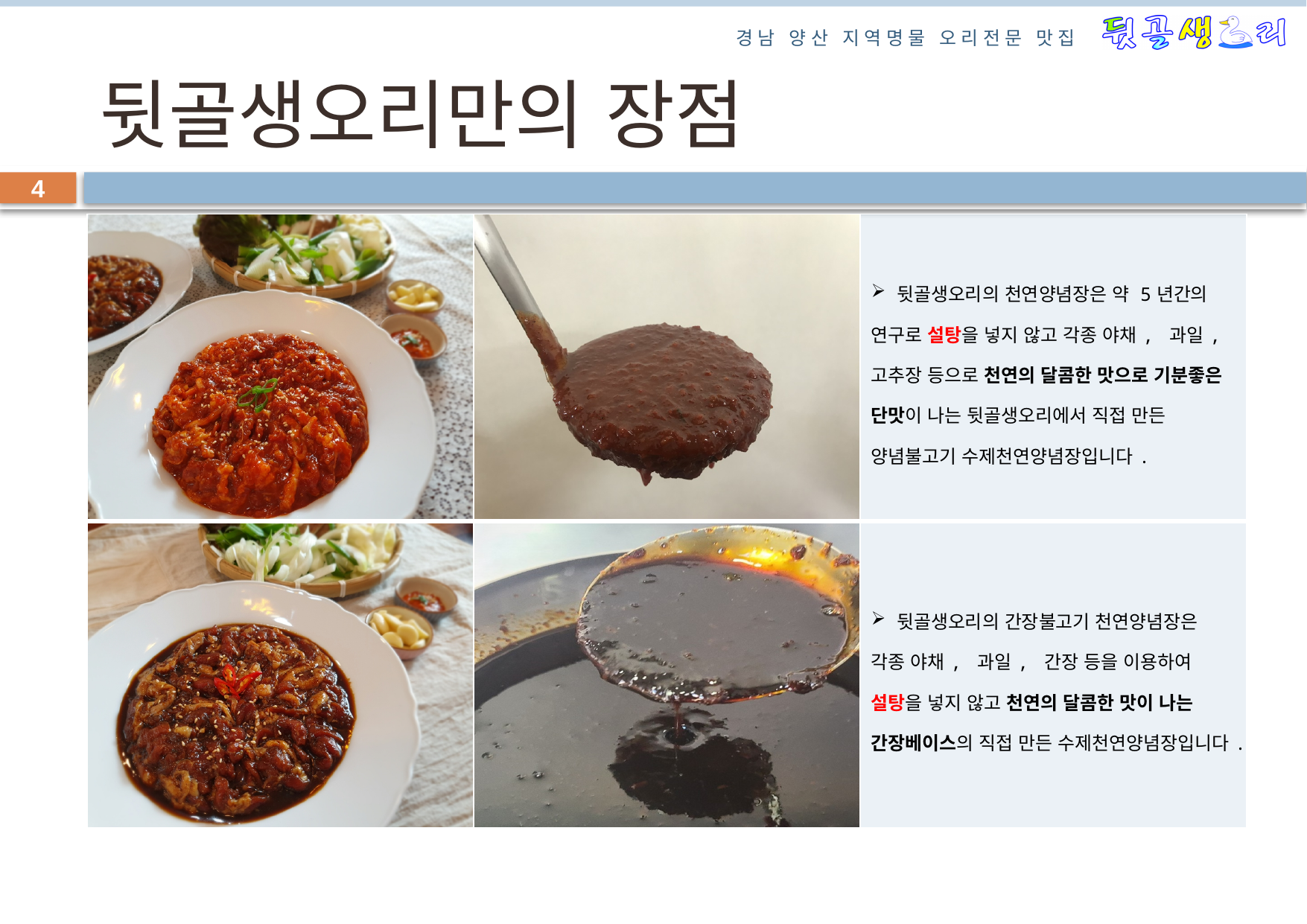

# 뒷골생오리만의 장점
4
|  |  | 뒷골생오리의 천연양념장은 약 5년간의 연구로 설탕을 넣지 않고 각종 야채, 과일, 고추장 등으로 천연의 달콤한 맛으로 기분좋은 단맛이 나는 뒷골생오리에서 직접 만든 양념불고기 수제천연양념장입니다. |
| --- | --- | --- |
|  |  | 뒷골생오리의 간장불고기 천연양념장은 각종 야채, 과일, 간장 등을 이용하여 설탕을 넣지 않고 천연의 달콤한 맛이 나는 간장베이스의 직접 만든 수제천연양념장입니다. |